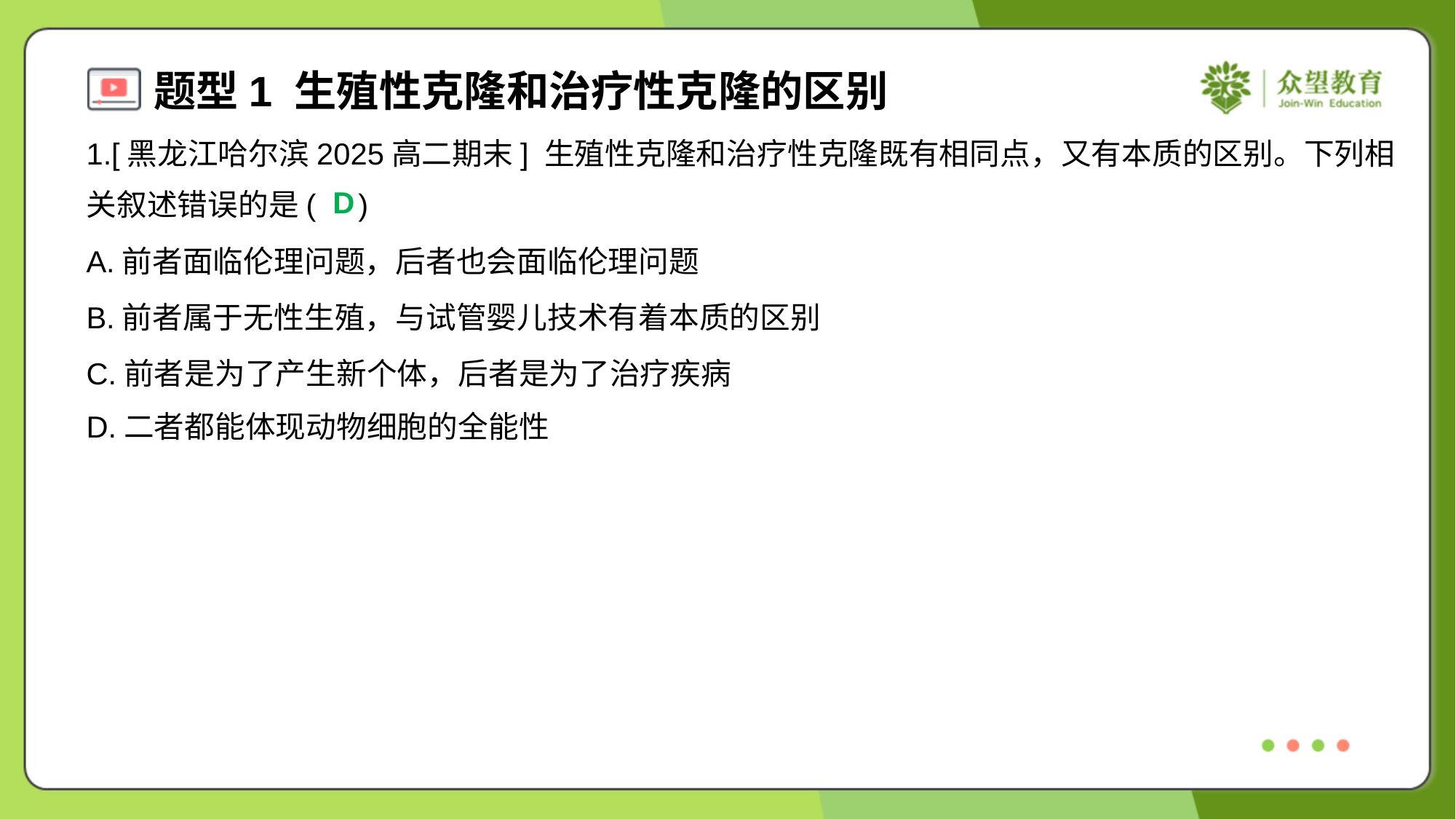

1.[黑龙江哈尔滨2025高二期末] 生殖性克隆和治疗性克隆既有相同点，又有本质的区别。下列相
关叙述错误的是(     )
D
A.前者面临伦理问题，后者也会面临伦理问题
B.前者属于无性生殖，与试管婴儿技术有着本质的区别
C.前者是为了产生新个体，后者是为了治疗疾病
D.二者都能体现动物细胞的全能性